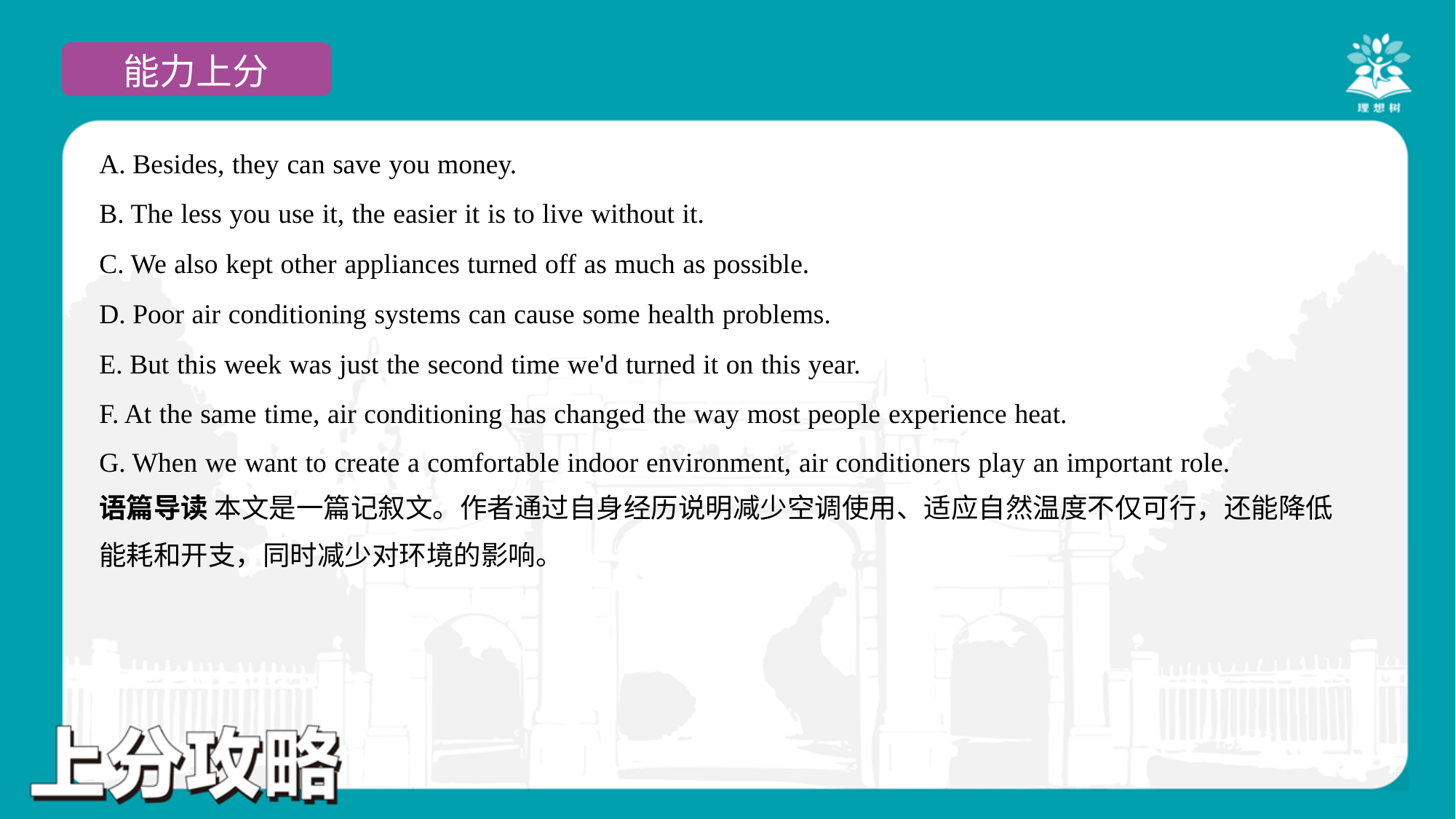

A. Besides, they can save you money.
B. The less you use it, the easier it is to live without it.
C. We also kept other appliances turned off as much as possible.
D. Poor air conditioning systems can cause some health problems.
E. But this week was just the second time we'd turned it on this year.
F. At the same time, air conditioning has changed the way most people experience heat.
G. When we want to create a comfortable indoor environment, air conditioners play an important role.#7
语篇导读 本文是一篇记叙文。作者通过自身经历说明减少空调使用、适应自然温度不仅可行，还能降低
能耗和开支，同时减少对环境的影响。